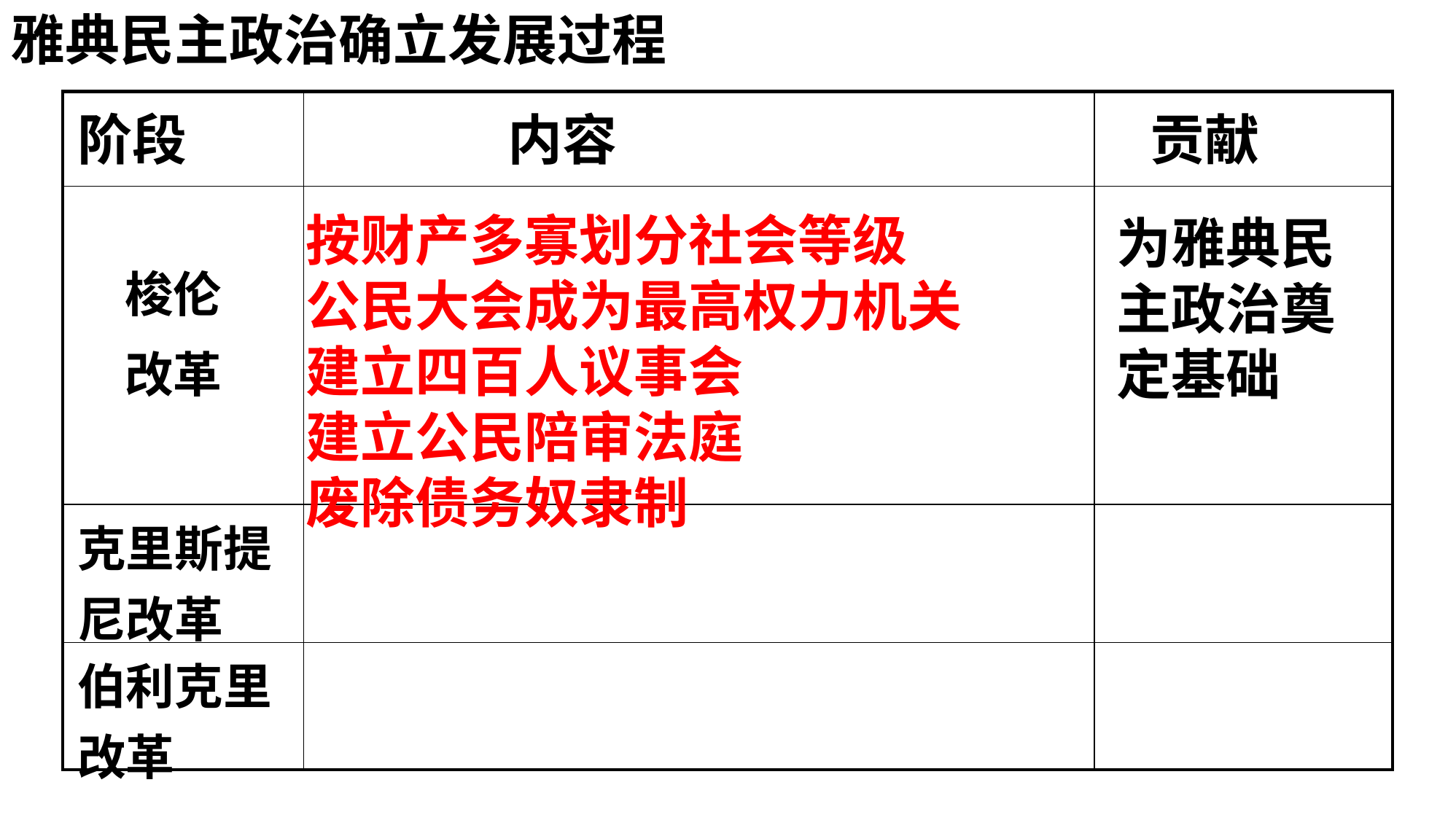

雅典民主政治确立发展过程
| 阶段 | 内容 | 贡献 |
| --- | --- | --- |
| 梭伦 改革 |  |  |
| 克里斯提尼改革 |  |  |
| 伯利克里改革 |  |  |
按财产多寡划分社会等级
公民大会成为最高权力机关
建立四百人议事会
建立公民陪审法庭
废除债务奴隶制
为雅典民主政治奠定基础